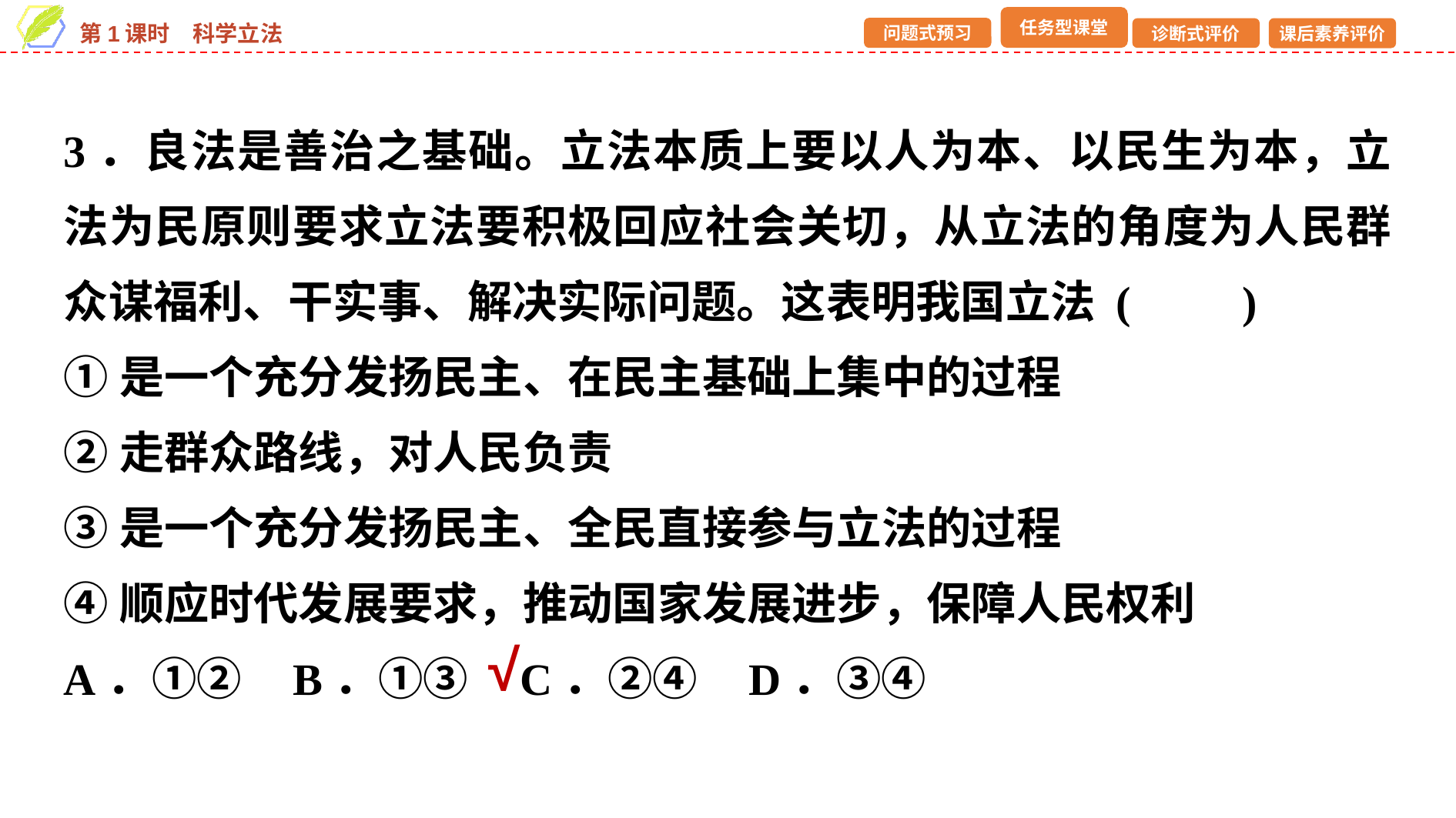

3．良法是善治之基础。立法本质上要以人为本、以民生为本，立法为民原则要求立法要积极回应社会关切，从立法的角度为人民群众谋福利、干实事、解决实际问题。这表明我国立法 (　　)
①是一个充分发扬民主、在民主基础上集中的过程
②走群众路线，对人民负责
③是一个充分发扬民主、全民直接参与立法的过程
④顺应时代发展要求，推动国家发展进步，保障人民权利
A．①②    B．①③    C．②④    D．③④
√